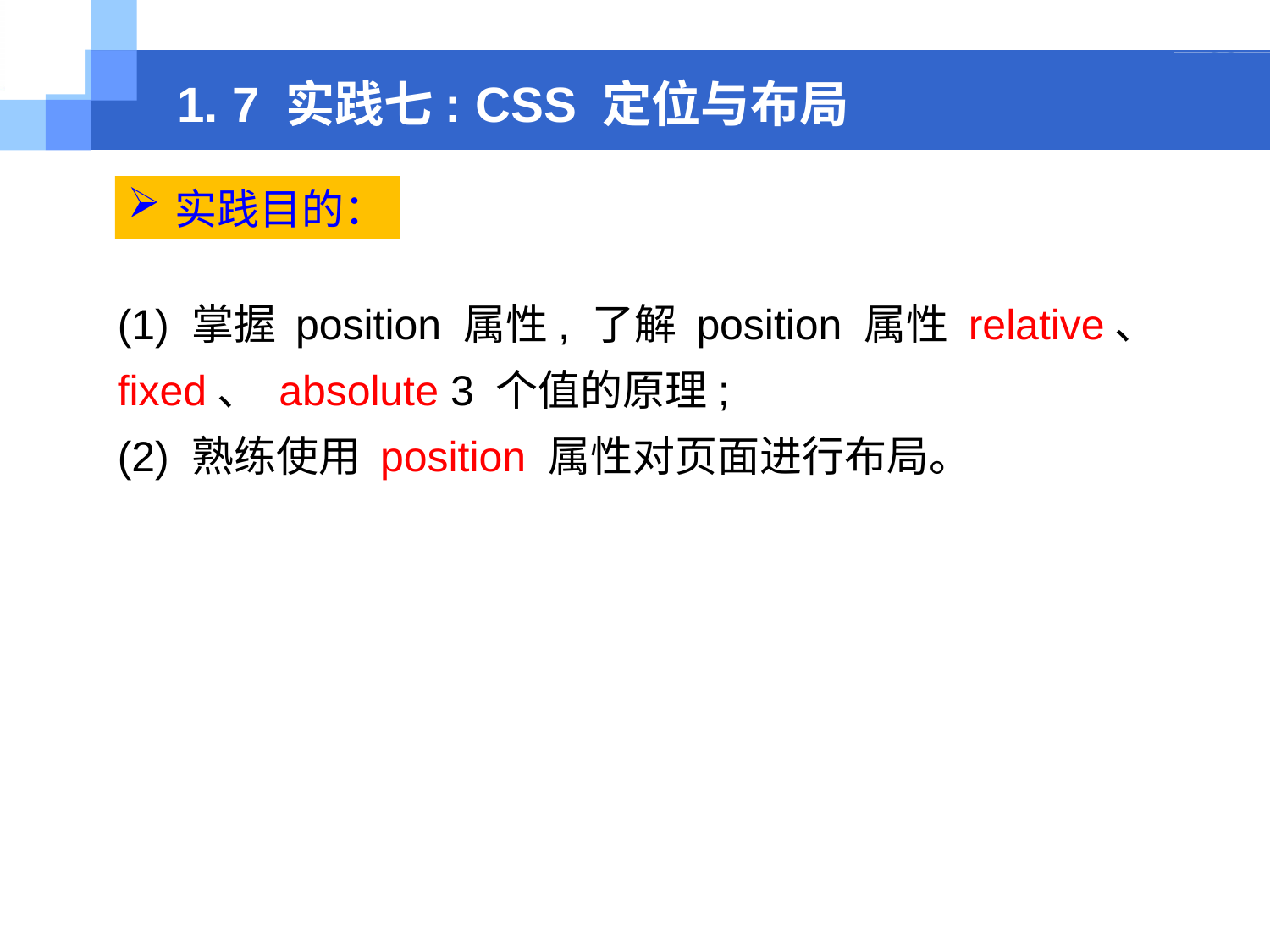

1. 7 实践七: CSS 定位与布局
实践目的：
(1) 掌握 position 属性, 了解 position 属性 relative、 fixed、 absolute 3 个值的原理;
(2) 熟练使用 position 属性对页面进行布局。